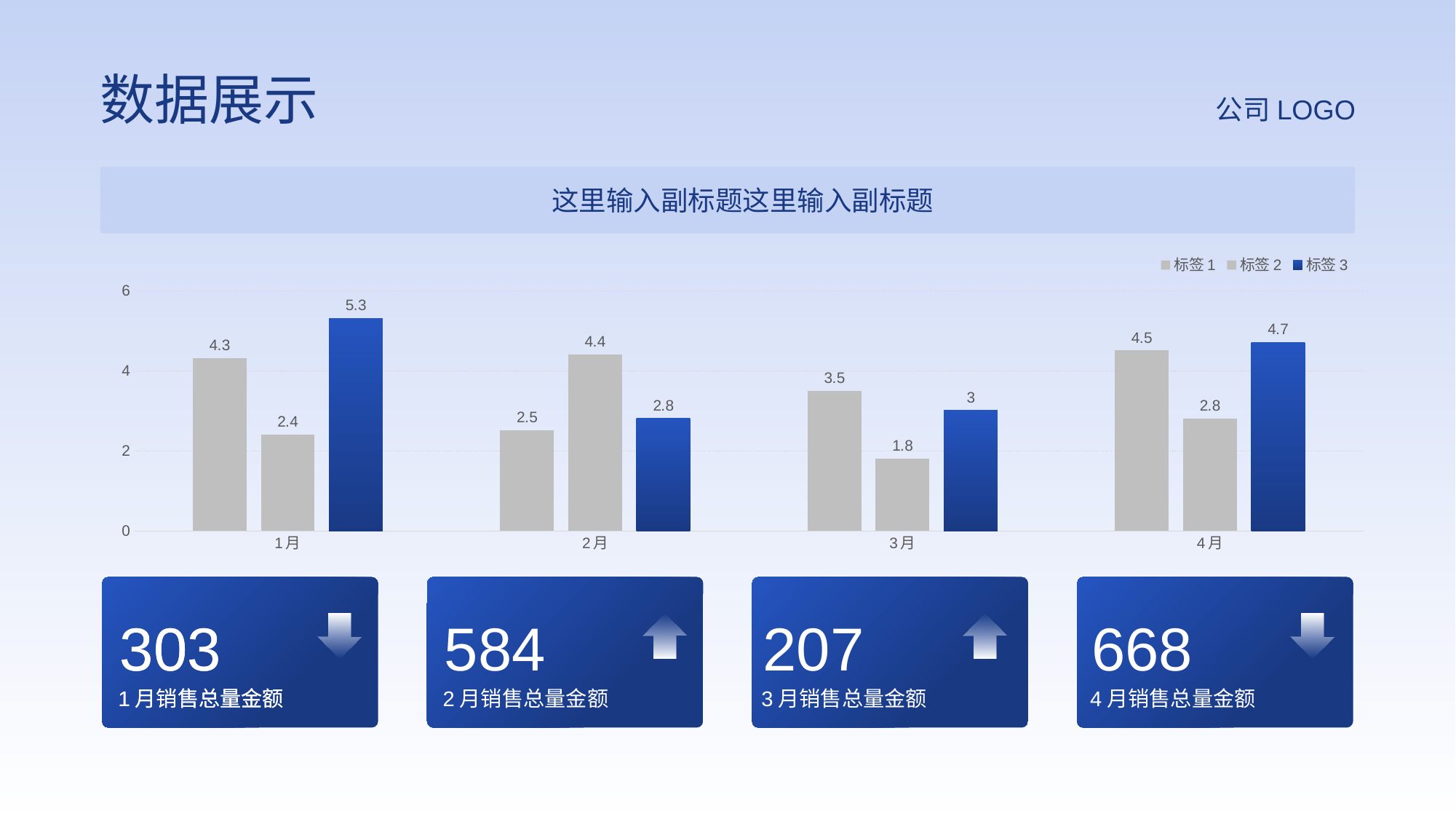

数据展示
公司LOGO

这里输入副标题这里输入副标题

### Chart

| Category | 标签1 | 标签2 | 标签3  |
|---|---|---|---|
| 1月 | 4.3 | 2.4 | 5.3 |
| 2月 | 2.5 | 4.4 | 2.8 |
| 3月 | 3.5 | 1.8 | 3.0 |
| 4月 | 4.5 | 2.8 | 4.7 |
303
1月销售总量金额
303
1月销售总量金额

584
2月销售总量金额

207
3月销售总量金额

668
4月销售总量金额